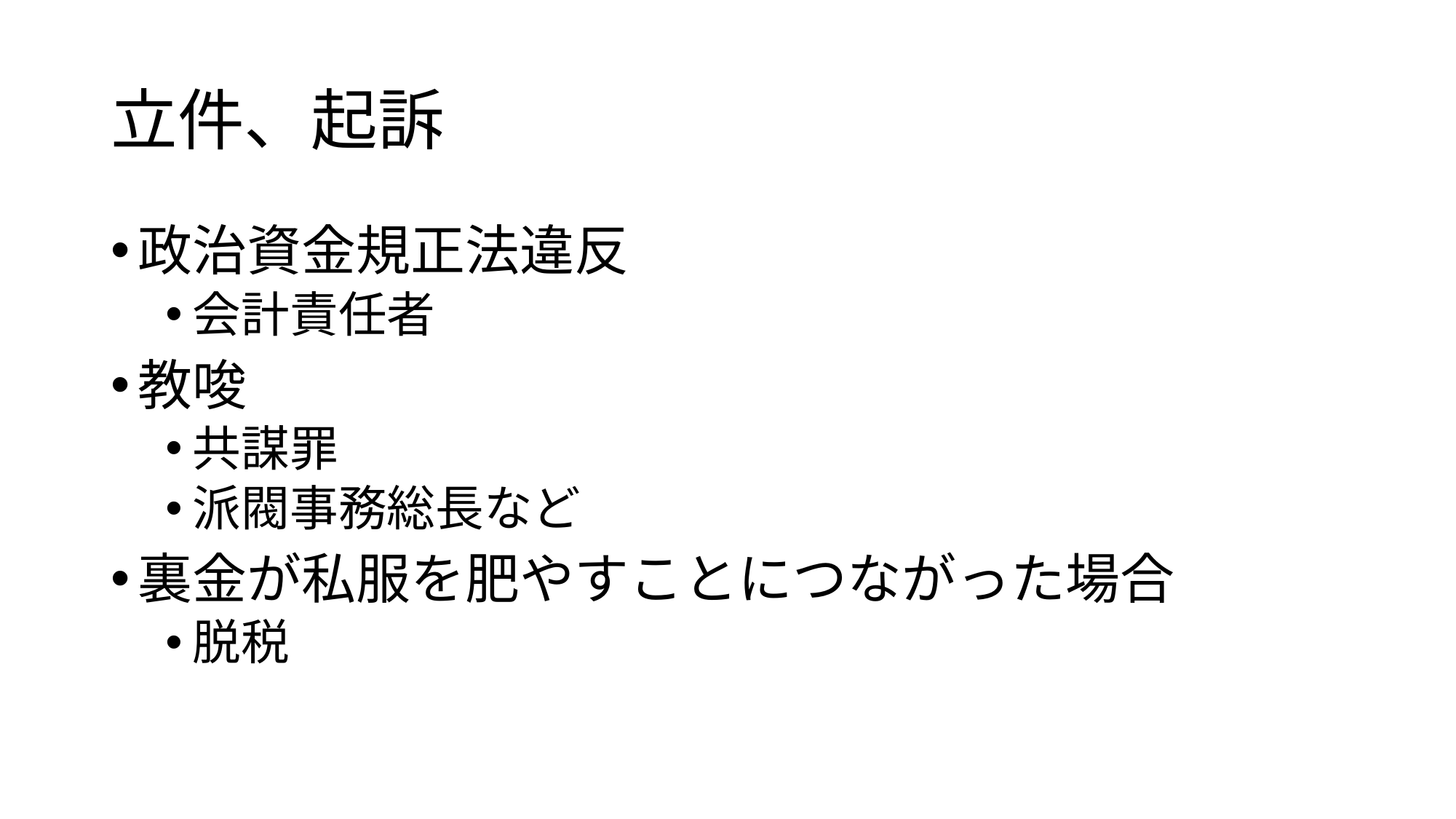

# 立件、起訴
政治資金規正法違反
会計責任者
教唆
共謀罪
派閥事務総長など
裏金が私服を肥やすことにつながった場合
脱税